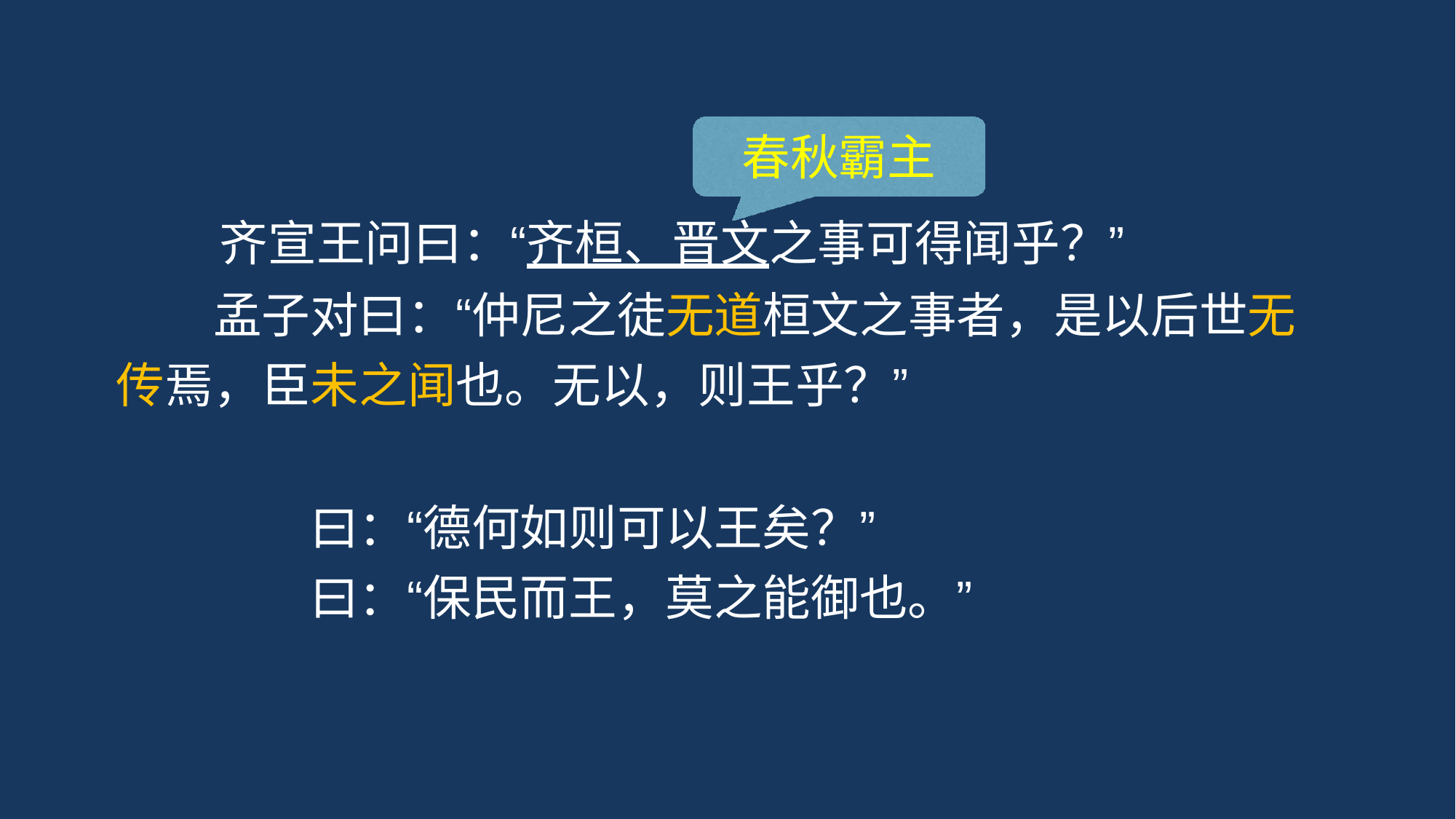

春秋霸主
齐宣王问曰：“齐桓、晋文之事可得闻乎？”
孟子对曰：“仲尼之徒无道桓文之事者，是以后世无 传焉，臣未之闻也。无以，则王乎？”

曰：“德何如则可以王矣？”
曰：“保民而王，莫之能御也。”